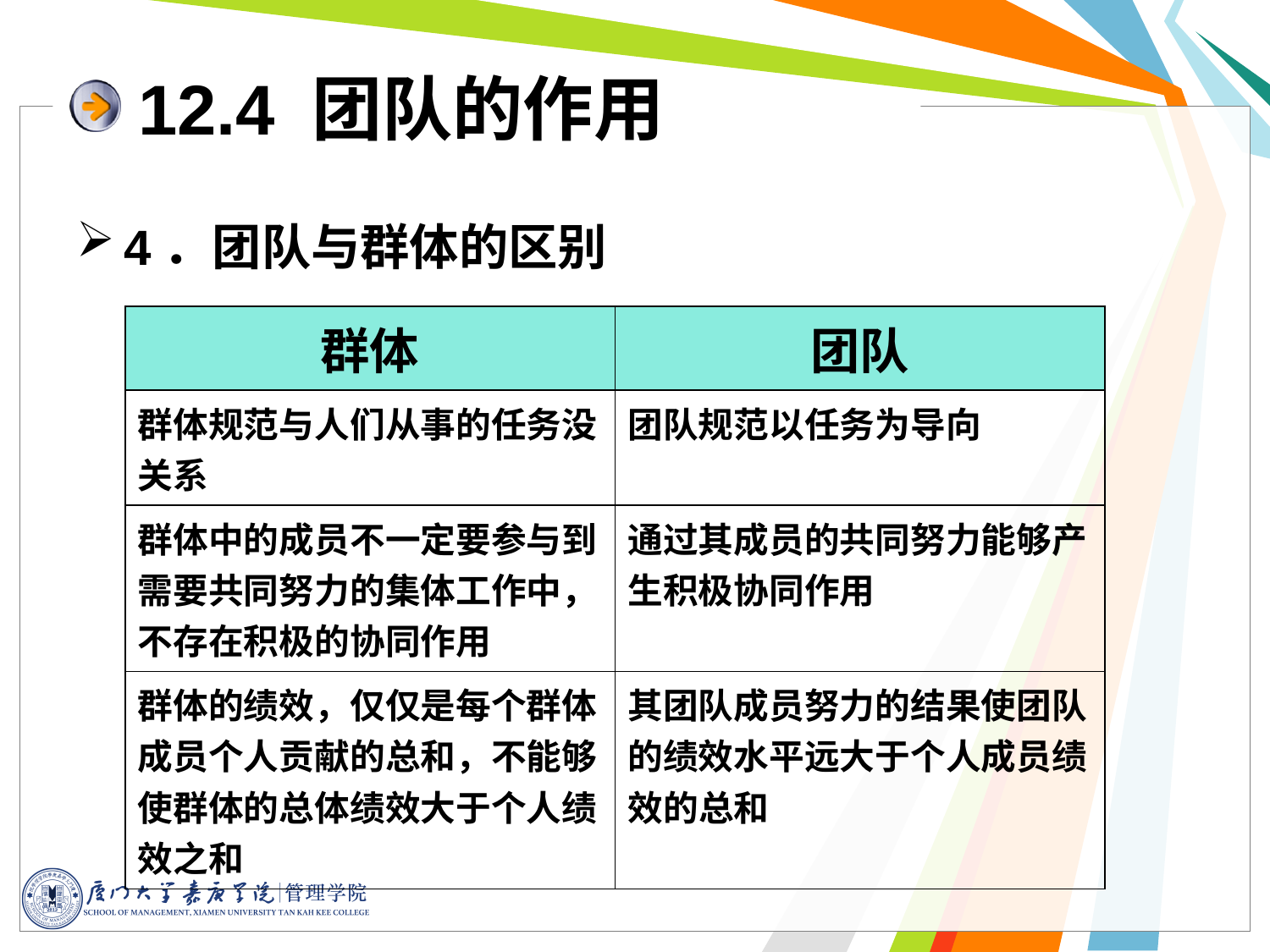

12.4 团队的作用
4．团队与群体的区别
| 群体 | 团队 |
| --- | --- |
| 群体规范与人们从事的任务没关系 | 团队规范以任务为导向 |
| 群体中的成员不一定要参与到需要共同努力的集体工作中，不存在积极的协同作用 | 通过其成员的共同努力能够产生积极协同作用 |
| 群体的绩效，仅仅是每个群体成员个人贡献的总和，不能够使群体的总体绩效大于个人绩效之和 | 其团队成员努力的结果使团队的绩效水平远大于个人成员绩效的总和 |